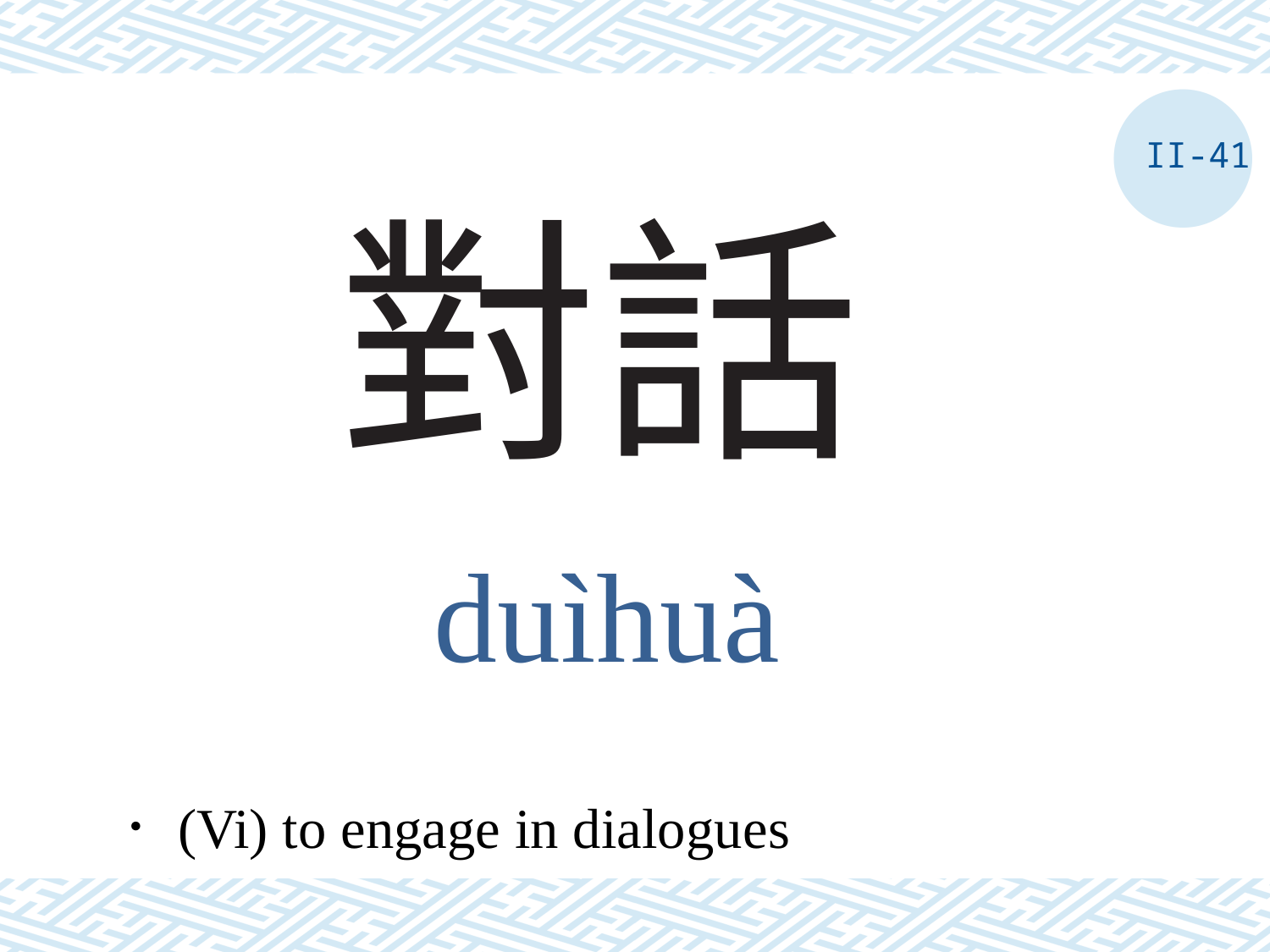

II-41

# 對話
duìhuà
．(Vi) to engage in dialogues